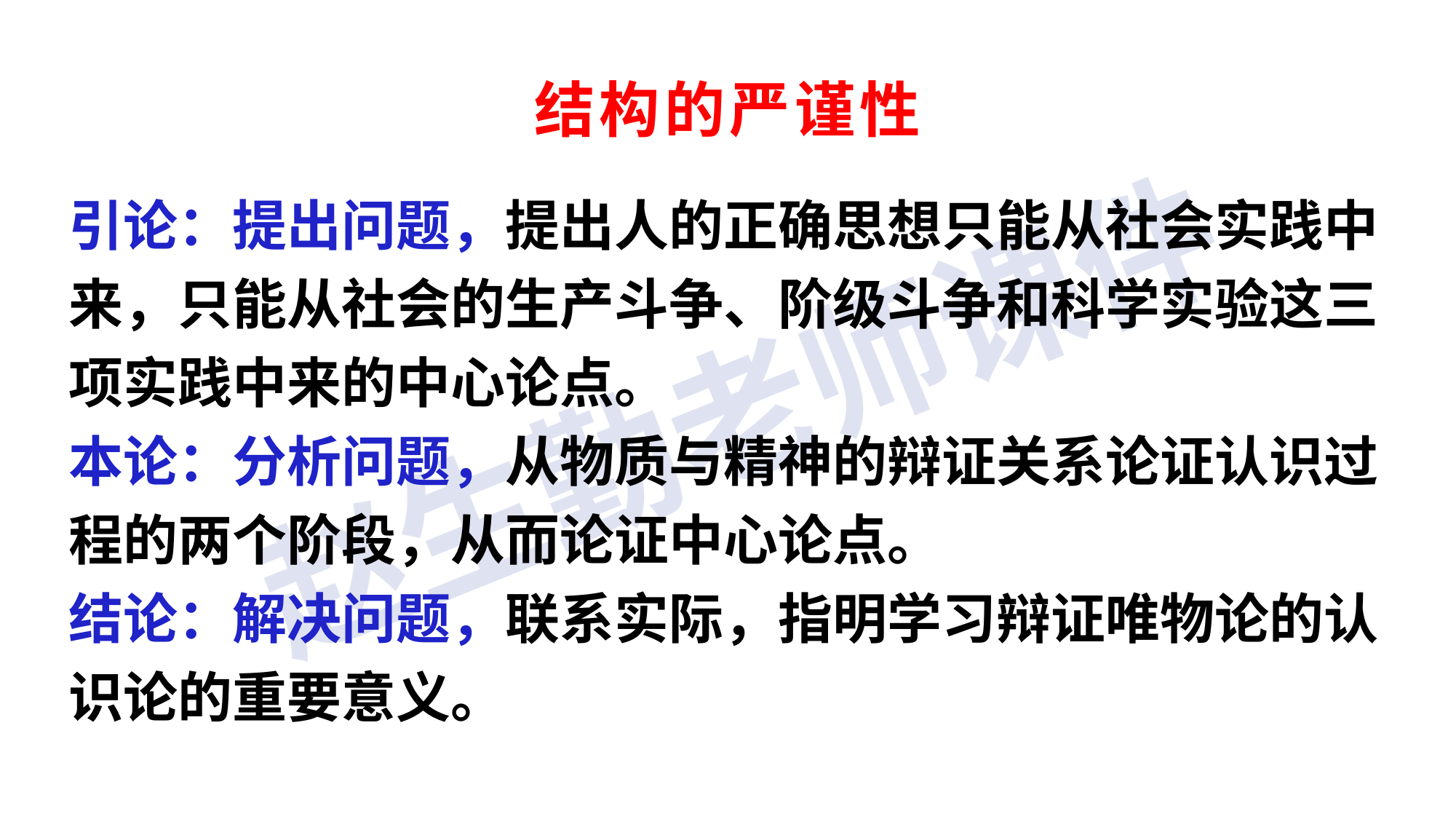

结构的严谨性
引论：提出问题，提出人的正确思想只能从社会实践中来，只能从社会的生产斗争、阶级斗争和科学实验这三项实践中来的中心论点。
本论：分析问题，从物质与精神的辩证关系论证认识过程的两个阶段，从而论证中心论点。
结论：解决问题，联系实际，指明学习辩证唯物论的认识论的重要意义。